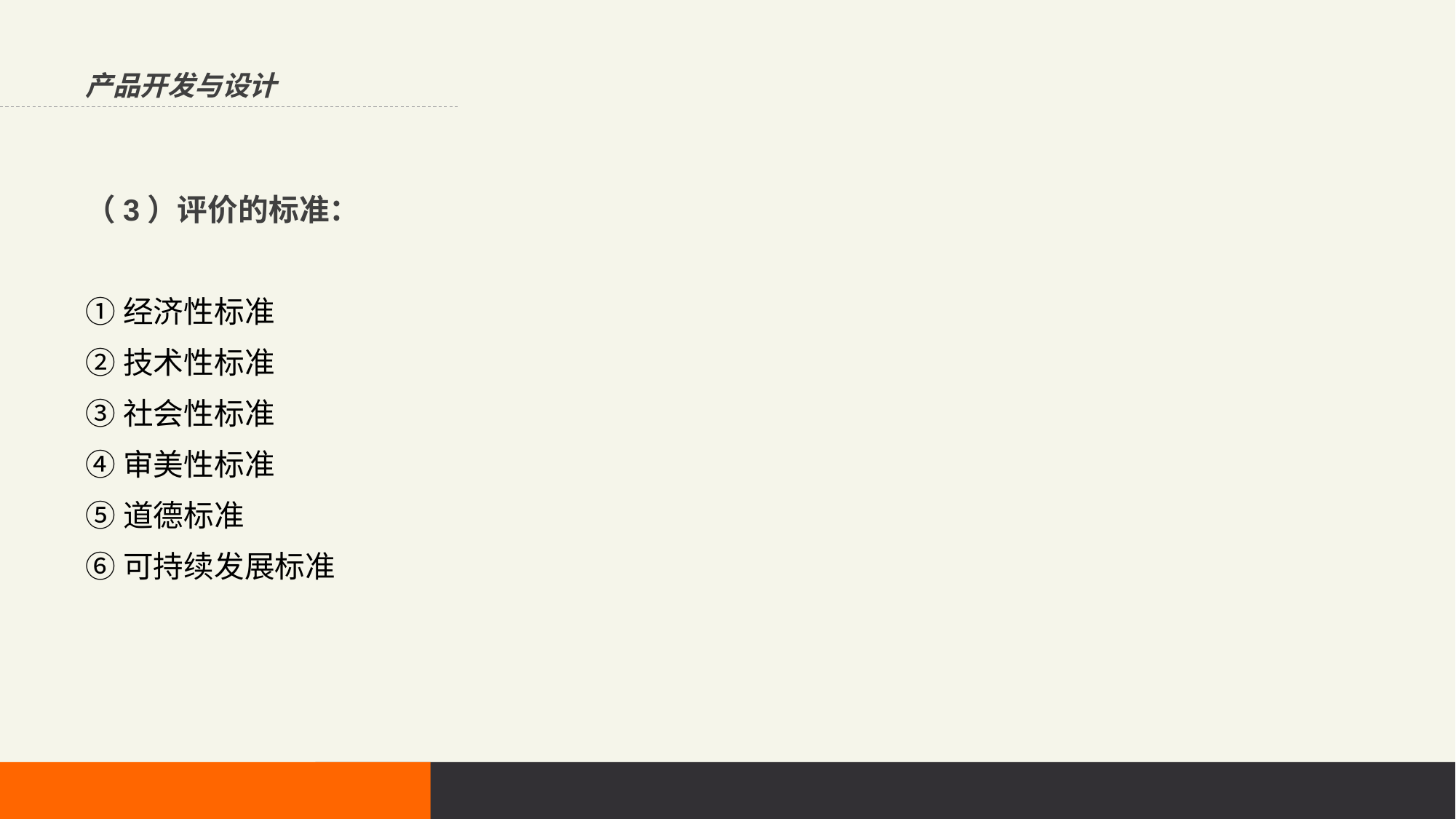

产品开发与设计
（3）评价的标准：

①经济性标准
②技术性标准
③社会性标准
④审美性标准
⑤道德标准
⑥可持续发展标准